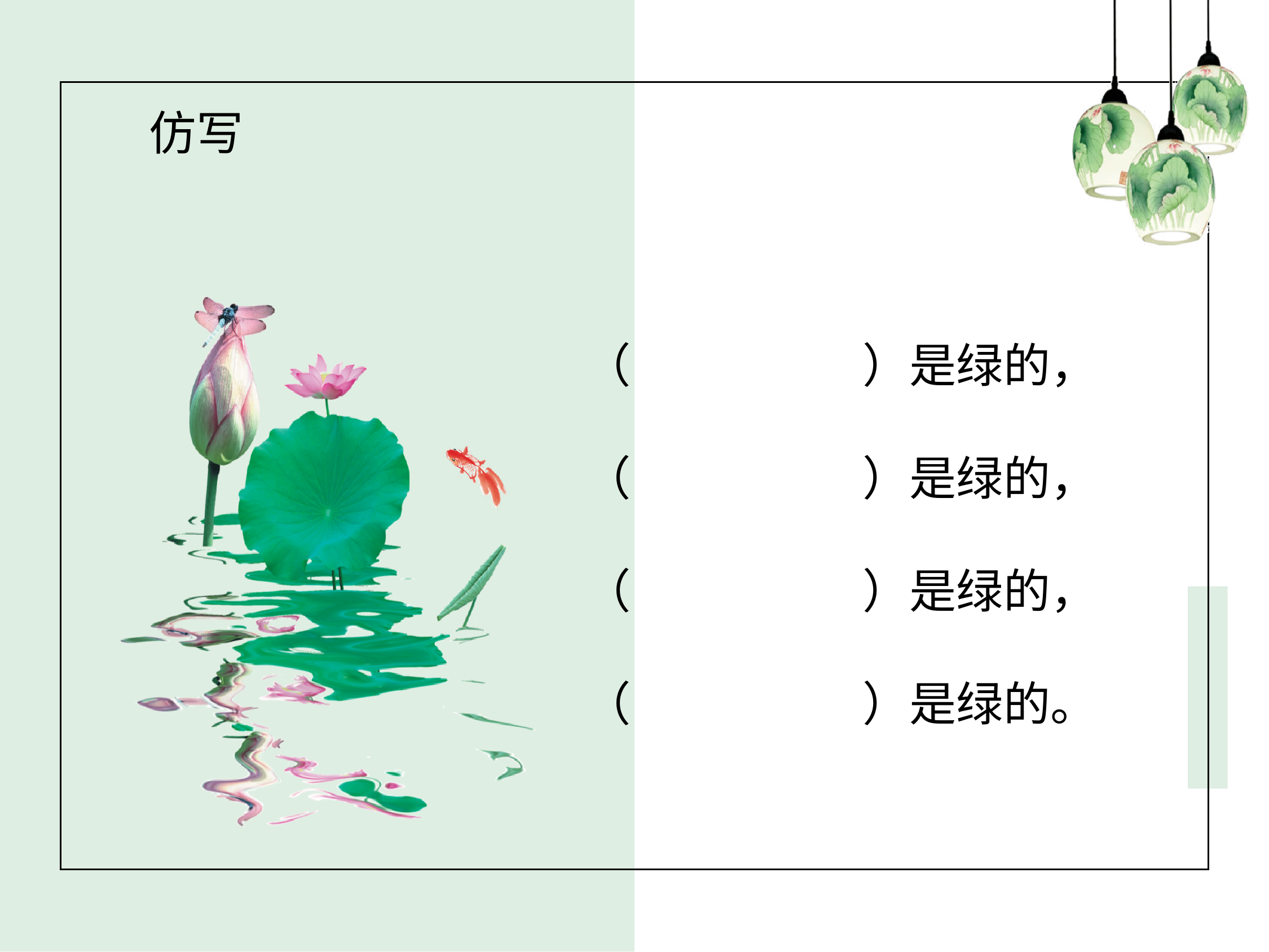

仿写
（                      ）是绿的，

（                      ）是绿的，

（                      ）是绿的，

（                      ）是绿的。